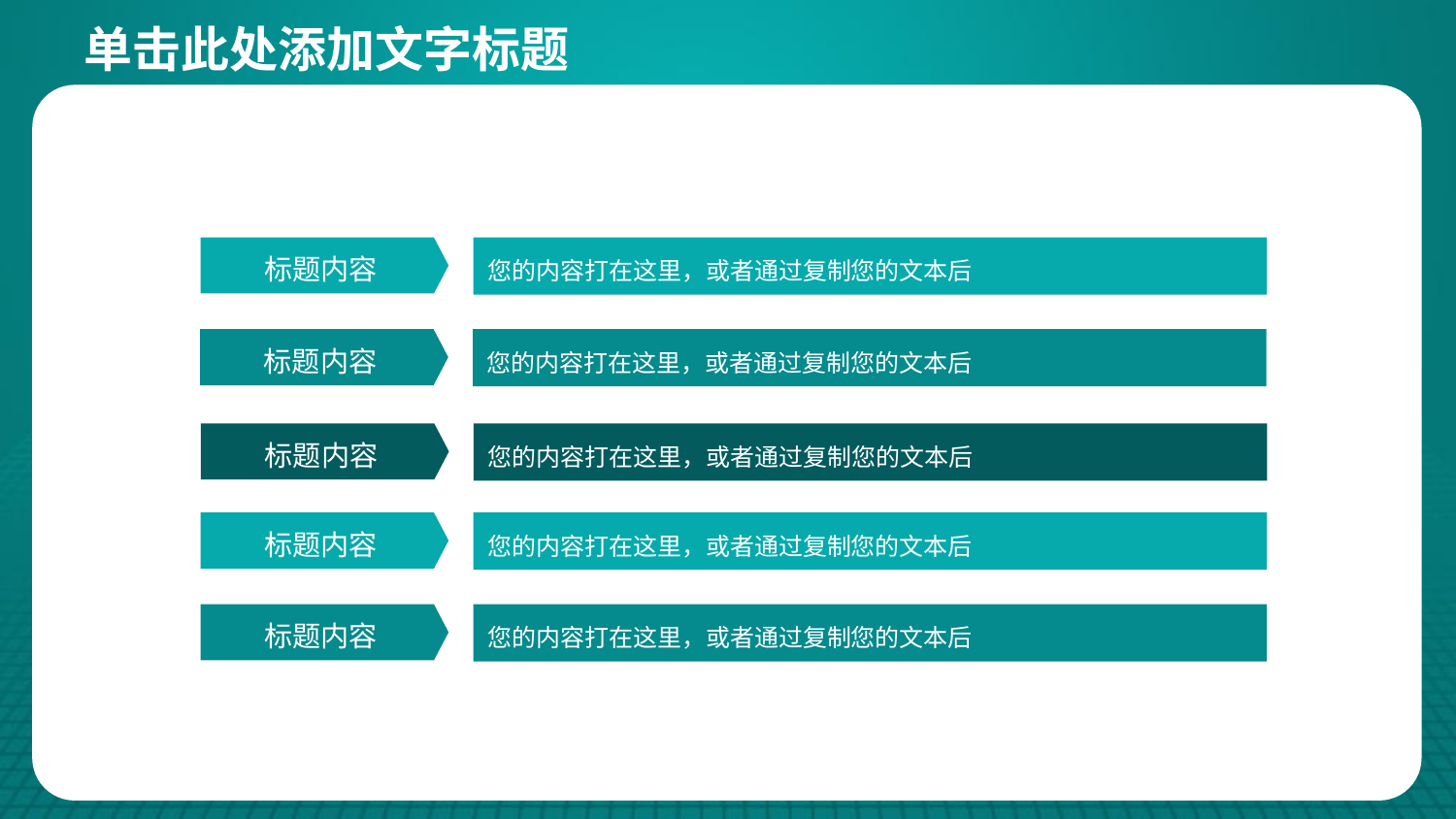

您的内容打在这里，或者通过复制您的文本后
标题内容
您的内容打在这里，或者通过复制您的文本后
标题内容
您的内容打在这里，或者通过复制您的文本后
标题内容
您的内容打在这里，或者通过复制您的文本后
标题内容
您的内容打在这里，或者通过复制您的文本后
标题内容